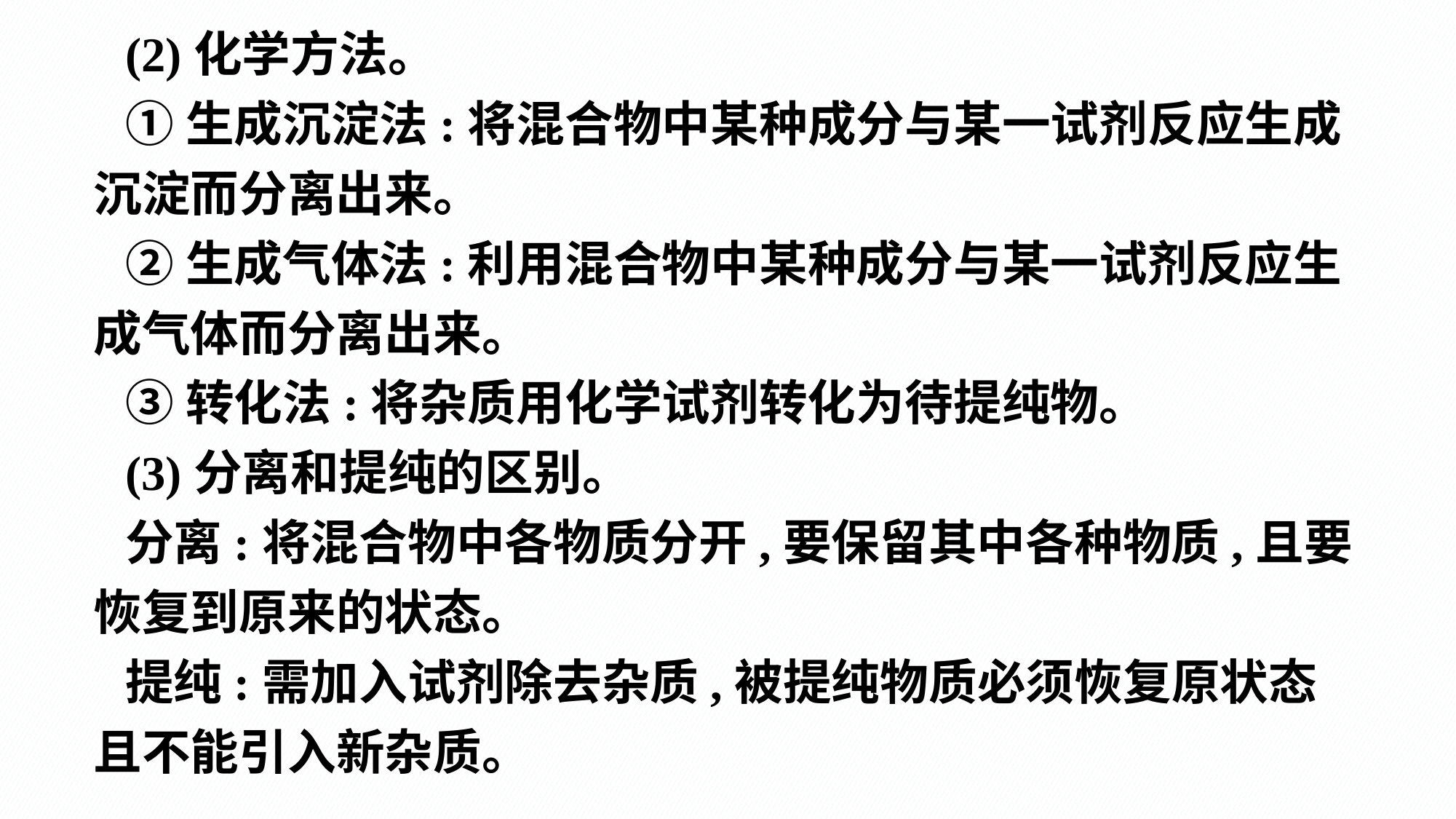

(2)化学方法。
①生成沉淀法:将混合物中某种成分与某一试剂反应生成沉淀而分离出来。
②生成气体法:利用混合物中某种成分与某一试剂反应生成气体而分离出来。
③转化法:将杂质用化学试剂转化为待提纯物。
(3)分离和提纯的区别。
分离:将混合物中各物质分开,要保留其中各种物质,且要恢复到原来的状态。
提纯:需加入试剂除去杂质,被提纯物质必须恢复原状态且不能引入新杂质。